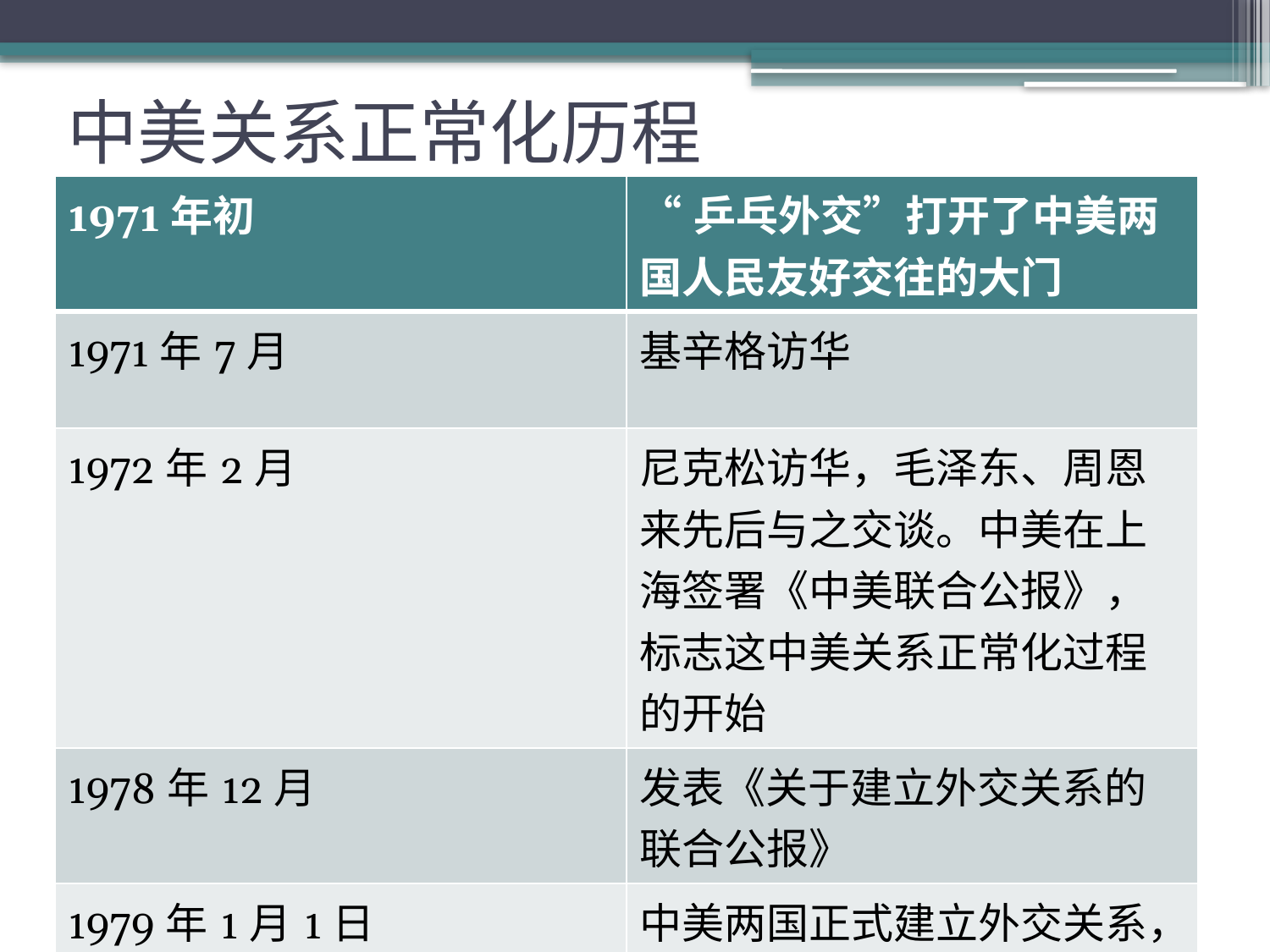

# 中美关系正常化历程
| 1971年初 | “乒乓外交”打开了中美两国人民友好交往的大门 |
| --- | --- |
| 1971年7月 | 基辛格访华 |
| 1972年2月 | 尼克松访华，毛泽东、周恩来先后与之交谈。中美在上海签署《中美联合公报》，标志这中美关系正常化过程的开始 |
| 1978年12月 | 发表《关于建立外交关系的联合公报》 |
| 1979年1月1日 | 中美两国正式建立外交关系，实现了两国关系的正常化 |